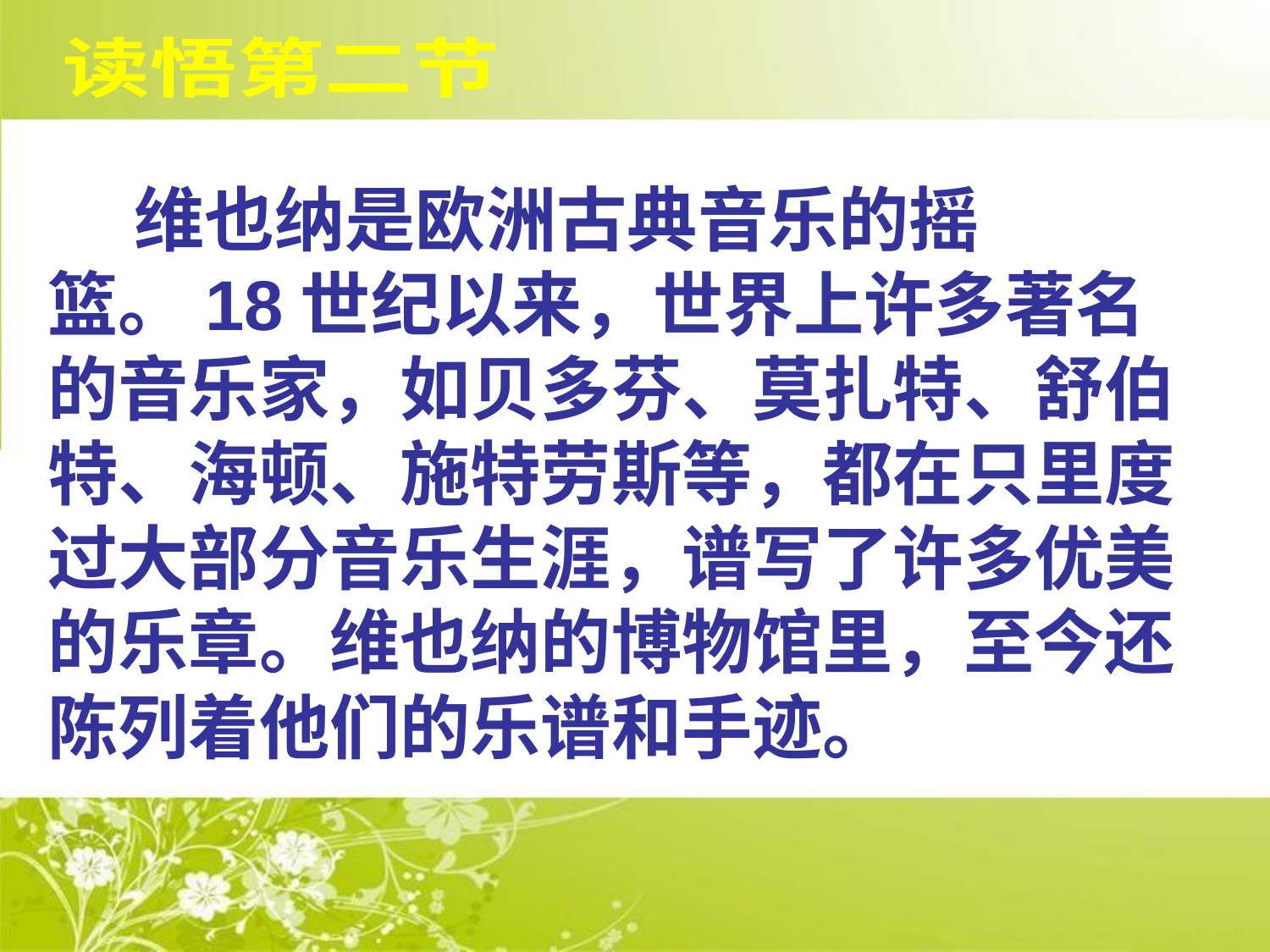

读悟第二节
        维也纳是欧洲古典音乐的摇篮。18世纪以来，世界上许多著名的音乐家，如贝多芬、莫扎特、舒伯特、海顿、施特劳斯等，都在只里度过大部分音乐生涯，谱写了许多优美的乐章。维也纳的博物馆里，至今还陈列着他们的乐谱和手迹。